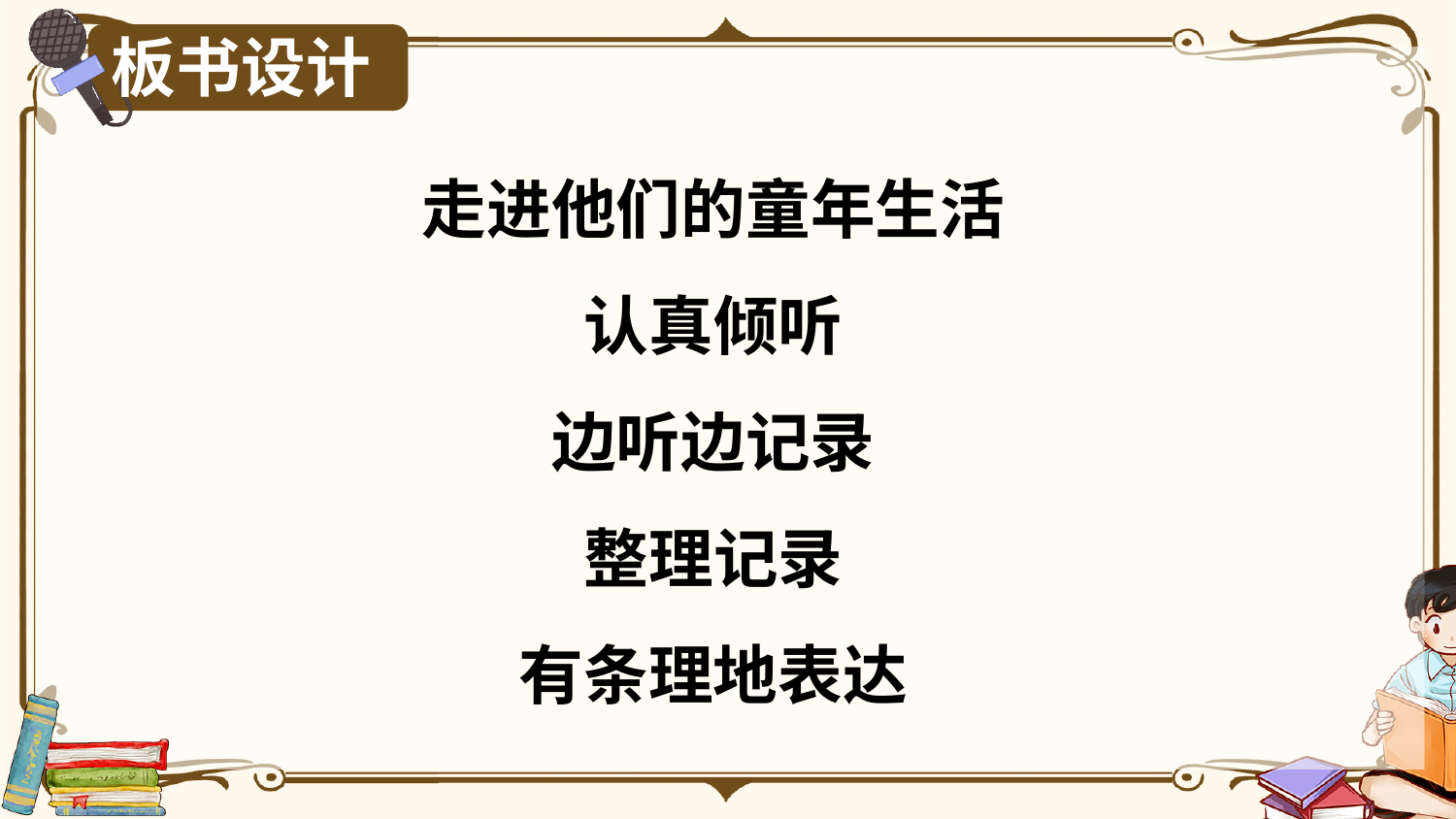

板书设计
走进他们的童年生活
认真倾听
边听边记录
整理记录
有条理地表达